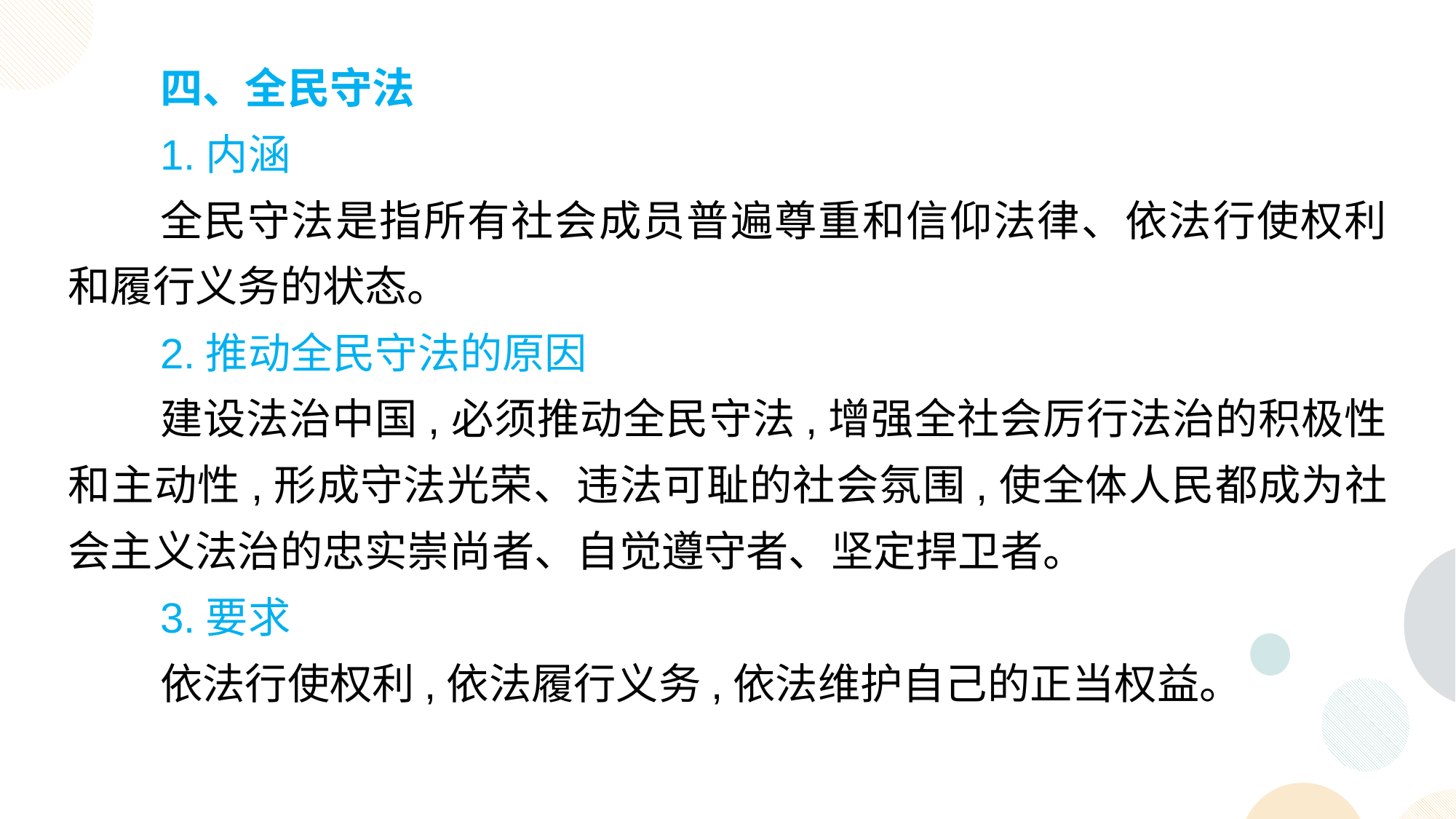

四、全民守法
1.内涵
全民守法是指所有社会成员普遍尊重和信仰法律、依法行使权利和履行义务的状态。
2.推动全民守法的原因
建设法治中国,必须推动全民守法,增强全社会厉行法治的积极性和主动性,形成守法光荣、违法可耻的社会氛围,使全体人民都成为社会主义法治的忠实崇尚者、自觉遵守者、坚定捍卫者。
3.要求
依法行使权利,依法履行义务,依法维护自己的正当权益。